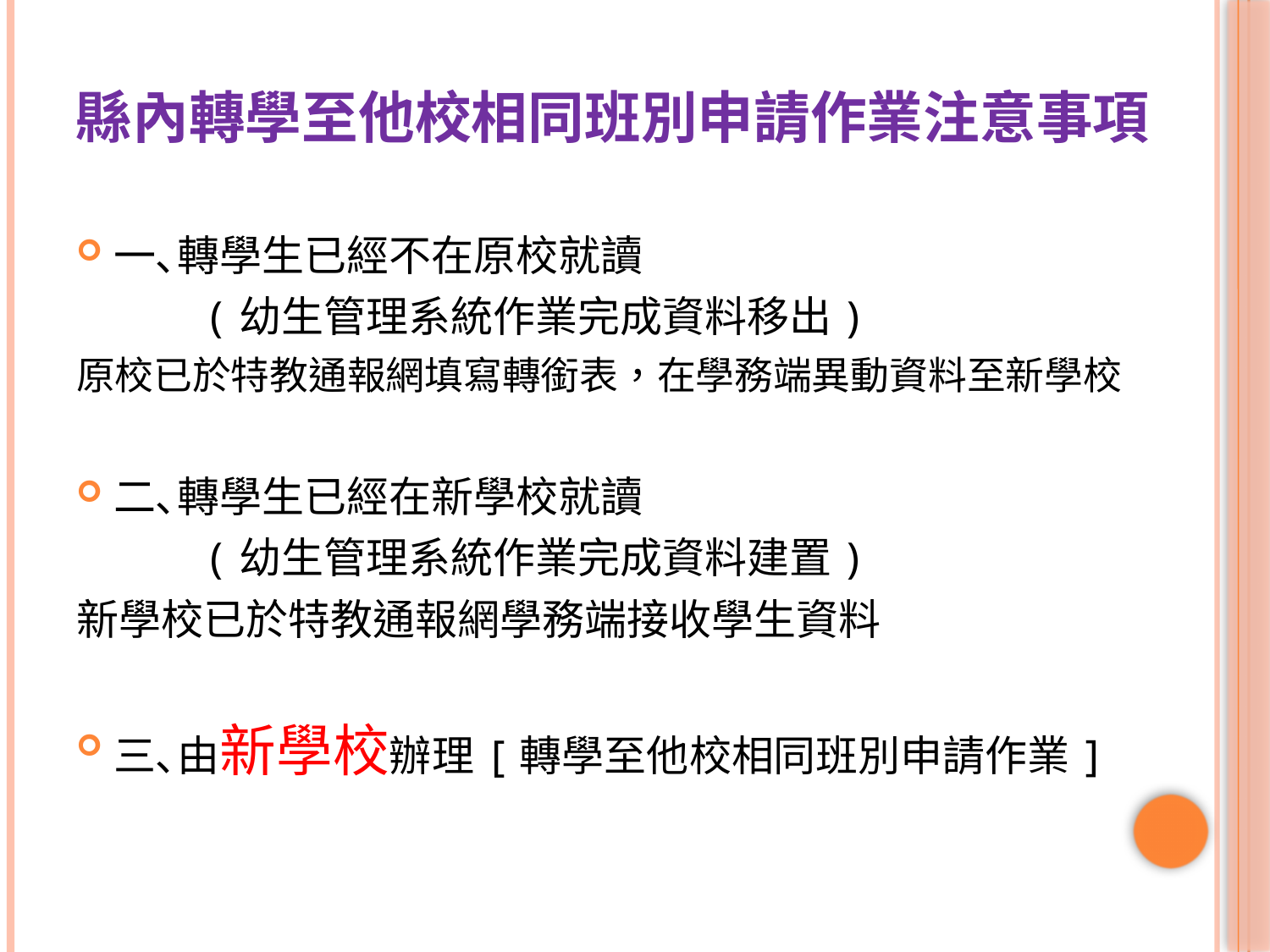

# 縣內轉學至他校相同班別申請作業注意事項
一､轉學生已經不在原校就讀
     (幼生管理系統作業完成資料移出)
原校已於特教通報網填寫轉銜表，在學務端異動資料至新學校

二､轉學生已經在新學校就讀
     (幼生管理系統作業完成資料建置)
新學校已於特教通報網學務端接收學生資料

三､由新學校辦理[轉學至他校相同班別申請作業]